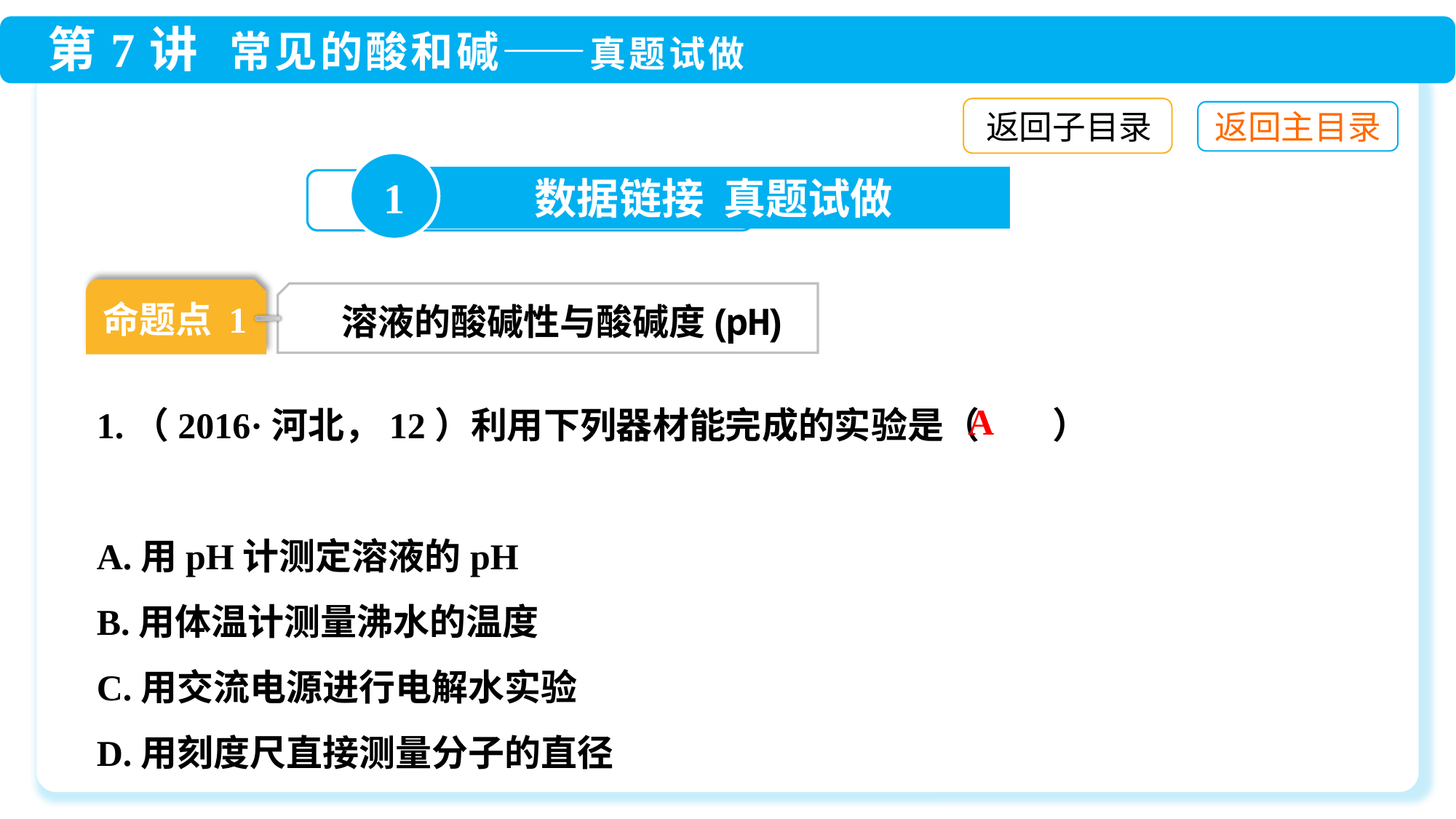

返回子目录

1
数据链接  真题试做

命题点 1
溶液的酸碱性与酸碱度(pH)

A
1.（2016·河北，12）利用下列器材能完成的实验是（　　）

A.用pH计测定溶液的pH
B.用体温计测量沸水的温度
C.用交流电源进行电解水实验
D.用刻度尺直接测量分子的直径